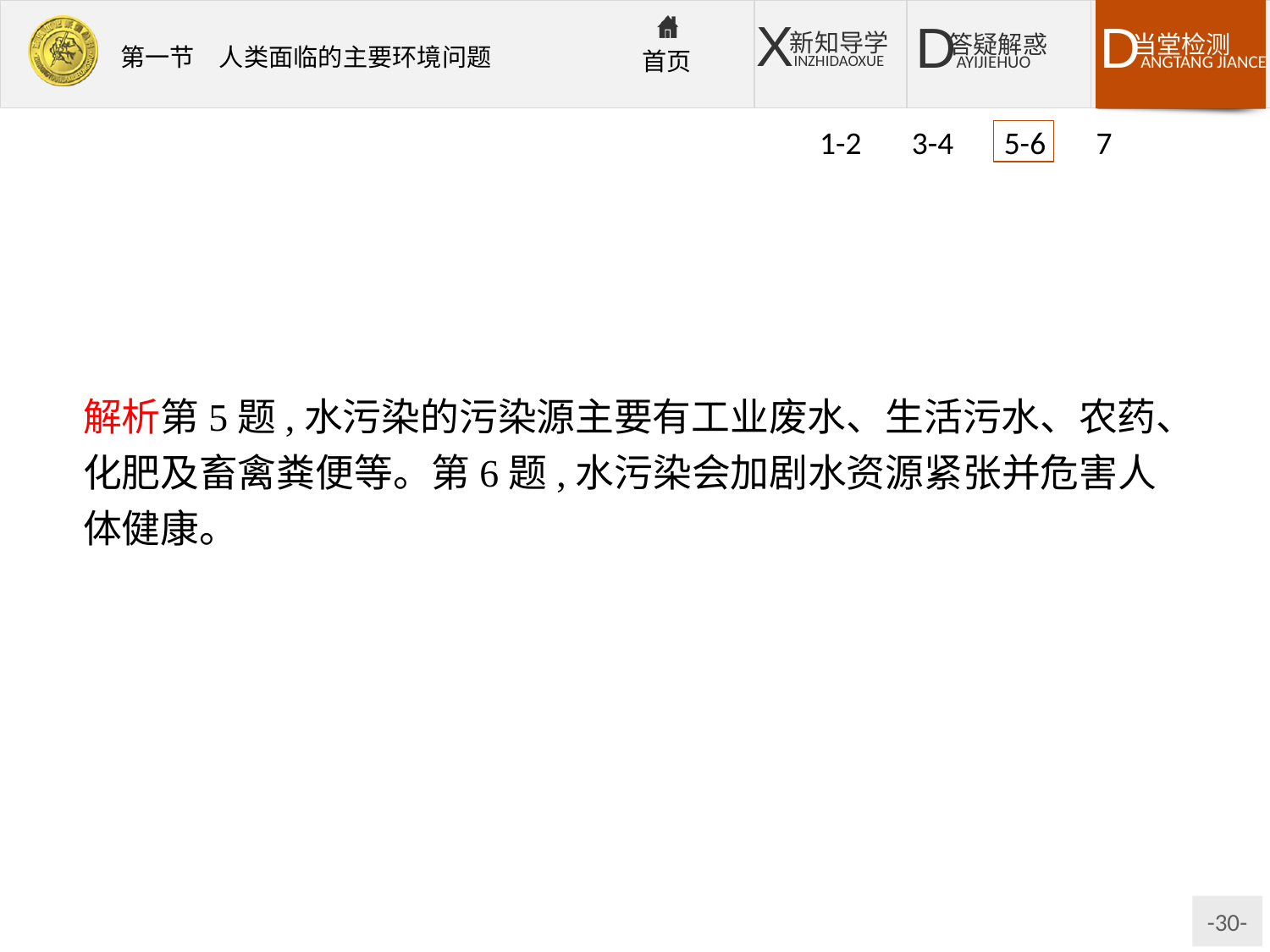

1-2       3-4       5-6       7

解析第5题,水污染的污染源主要有工业废水、生活污水、农药、化肥及畜禽粪便等。第6题,水污染会加剧水资源紧张并危害人体健康。
答案5.D　6.A